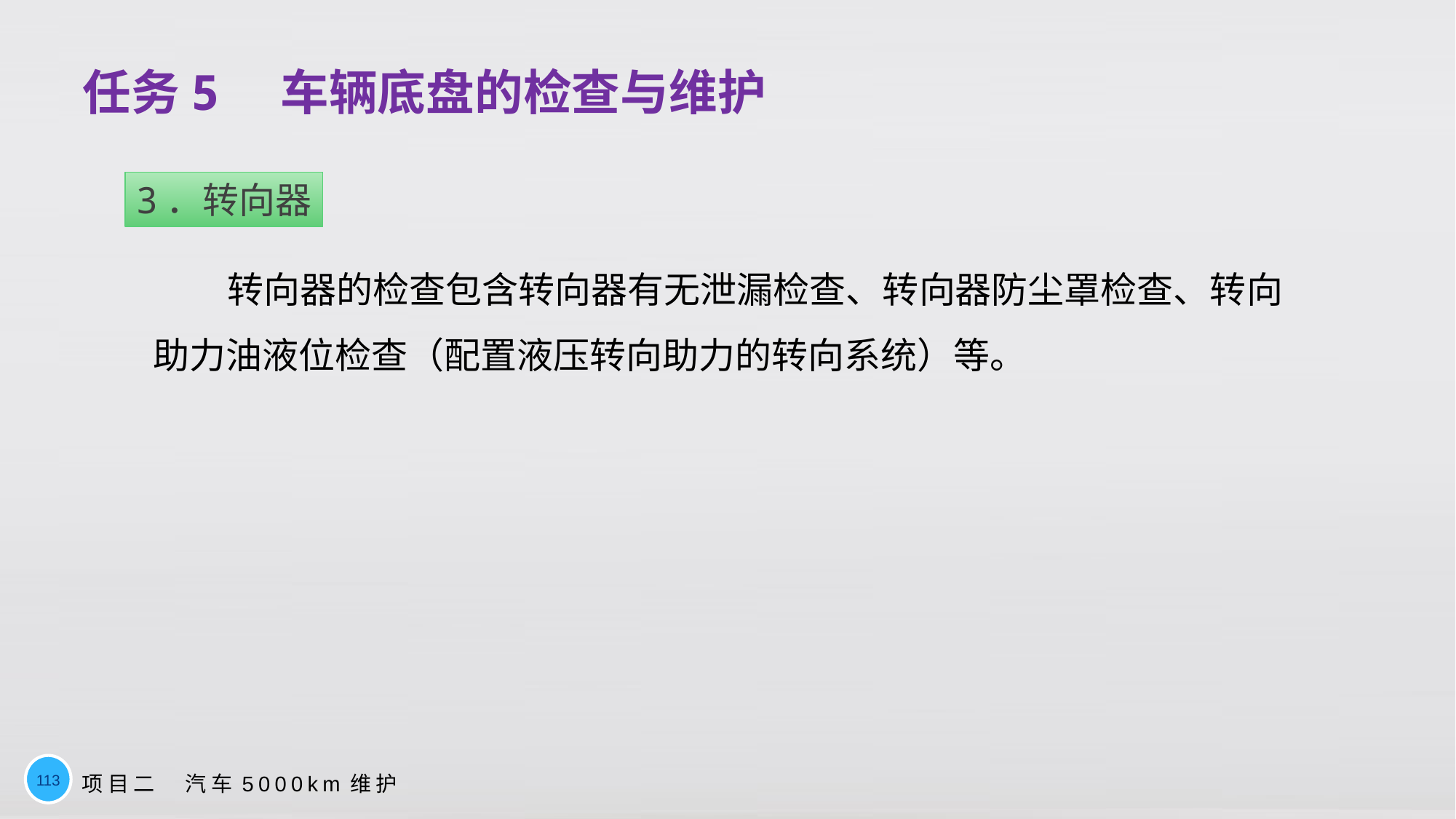

# 任务5　车辆底盘的检查与维护
3．转向器
转向器的检查包含转向器有无泄漏检查、转向器防尘罩检查、转向助力油液位检查（配置液压转向助力的转向系统）等。
113